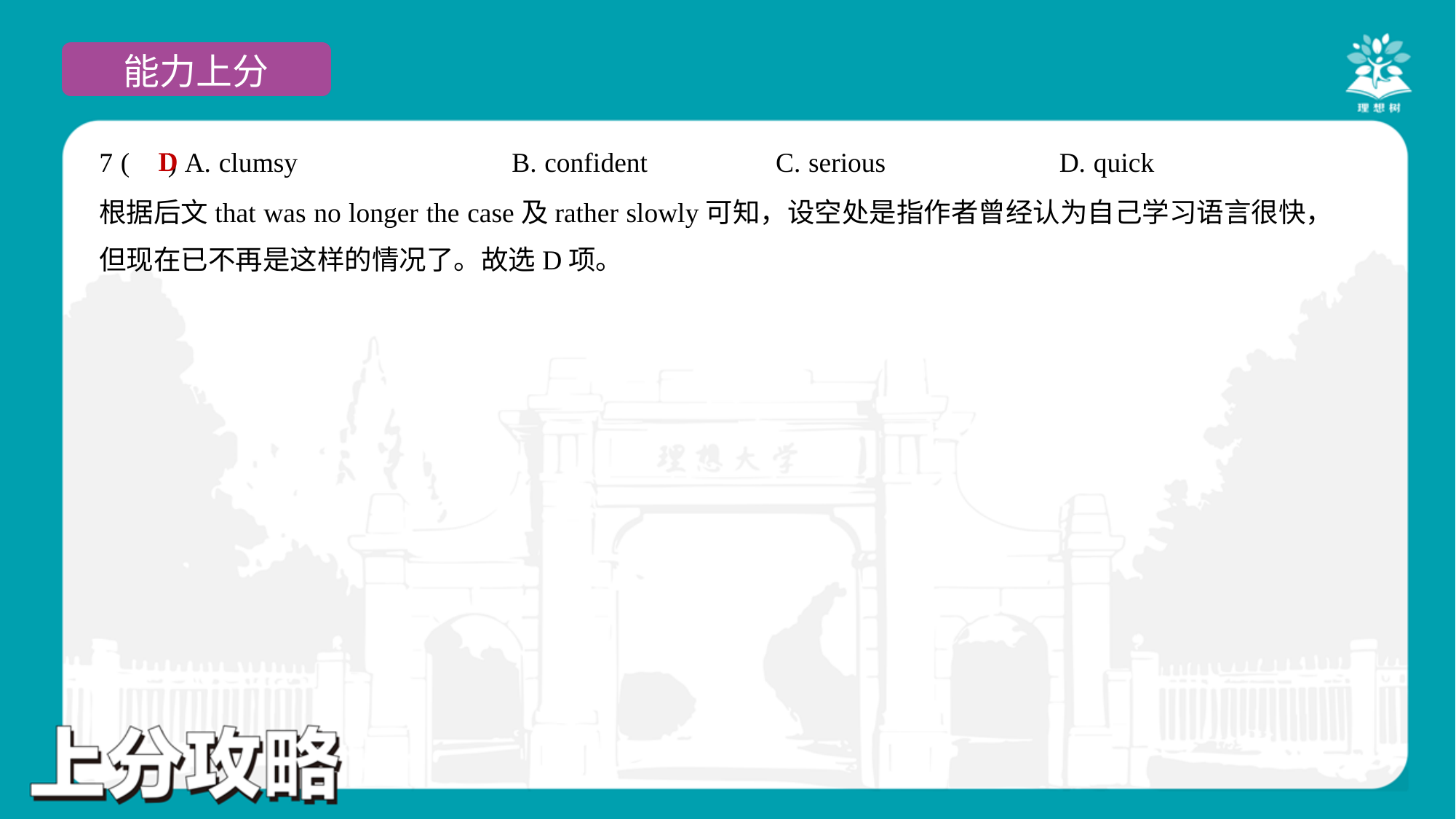

D
7 (     ) A. clumsy	B. confident	C. serious	D. quick
根据后文that was no longer the case及rather slowly可知，设空处是指作者曾经认为自己学习语言很快，
但现在已不再是这样的情况了。故选D项。